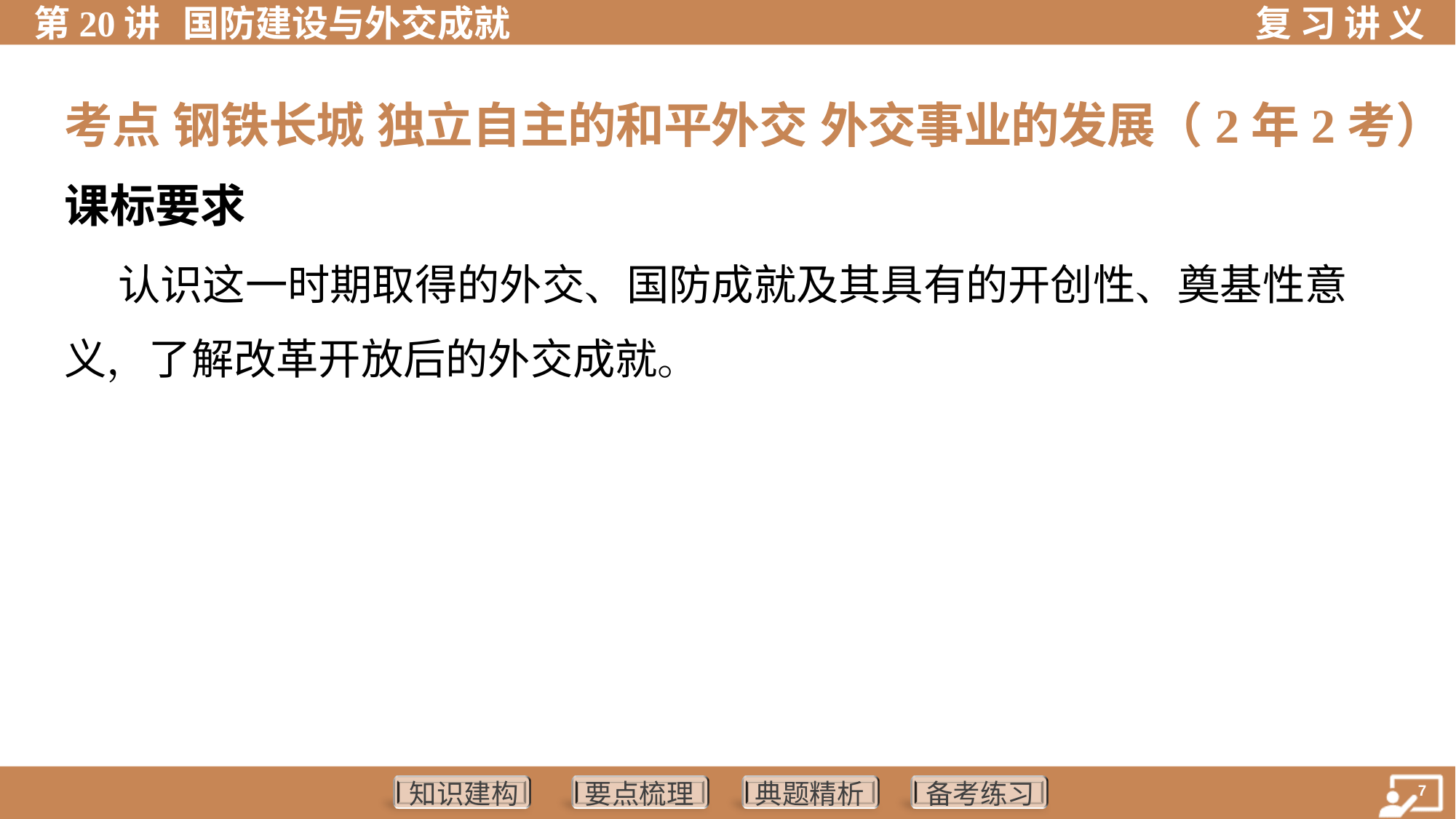

考点 钢铁长城 独立自主的和平外交 外交事业的发展（2年2考）
课标要求
    认识这一时期取得的外交、国防成就及其具有的开创性、奠基性意
义，了解改革开放后的外交成就。